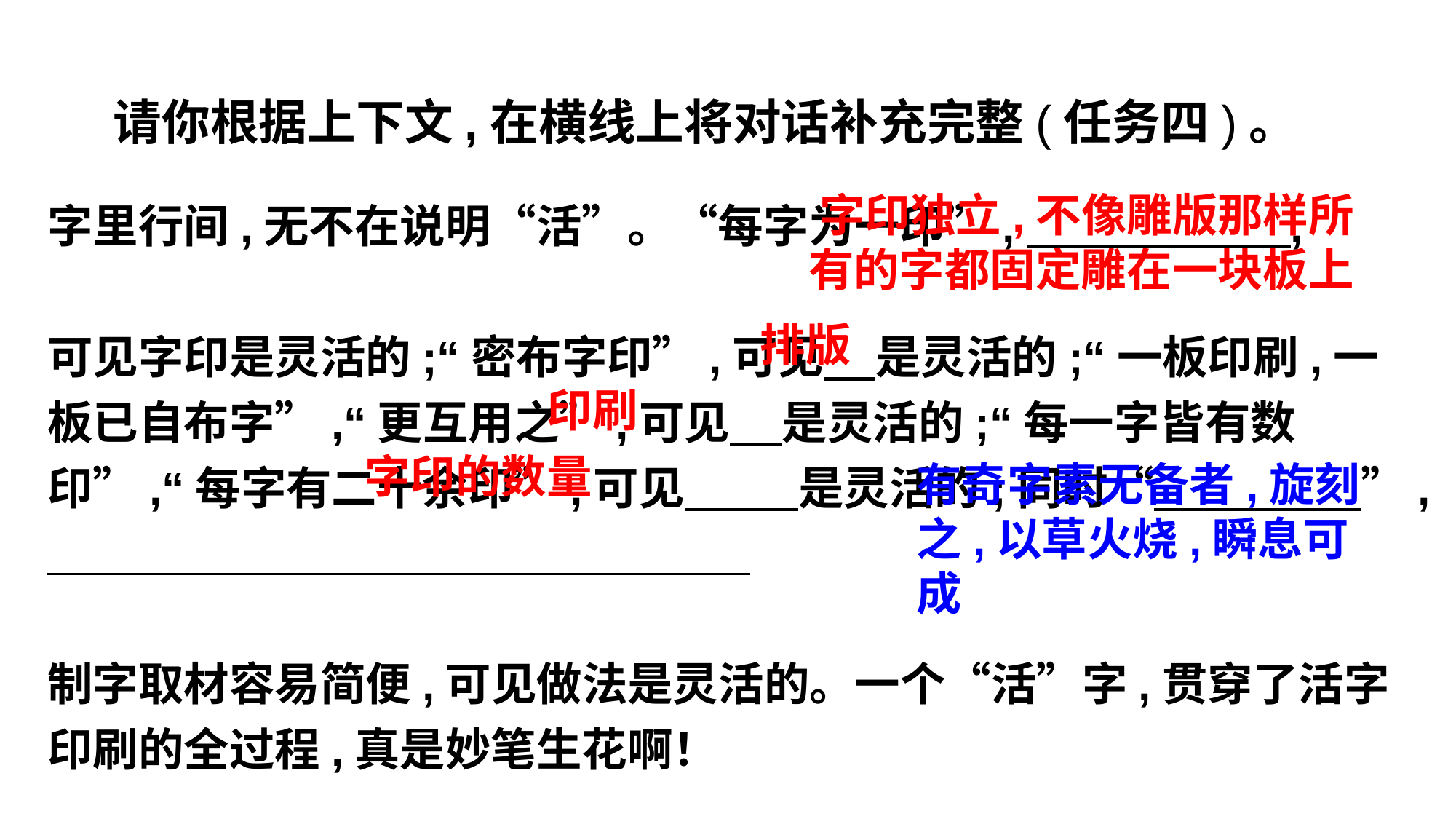

请你根据上下文,在横线上将对话补充完整(任务四)。
字里行间,无不在说明“活”。“每字为一印”,                      ,

可见字印是灵活的;“密布字印”,可见     是灵活的;“一板印刷,一板已自布字”,“更互用之”,可见     是灵活的;“每一字皆有数印”,“每字有二十余印”,可见           是灵活的;同时“                    ”,

制字取材容易简便,可见做法是灵活的。一个“活”字,贯穿了活字印刷的全过程,真是妙笔生花啊！
                                       字印独立,不像雕版那样所有的字都固定雕在一块板上
排版
印刷
字印的数量
有奇字素无备者,旋刻之,以草火烧,瞬息可成